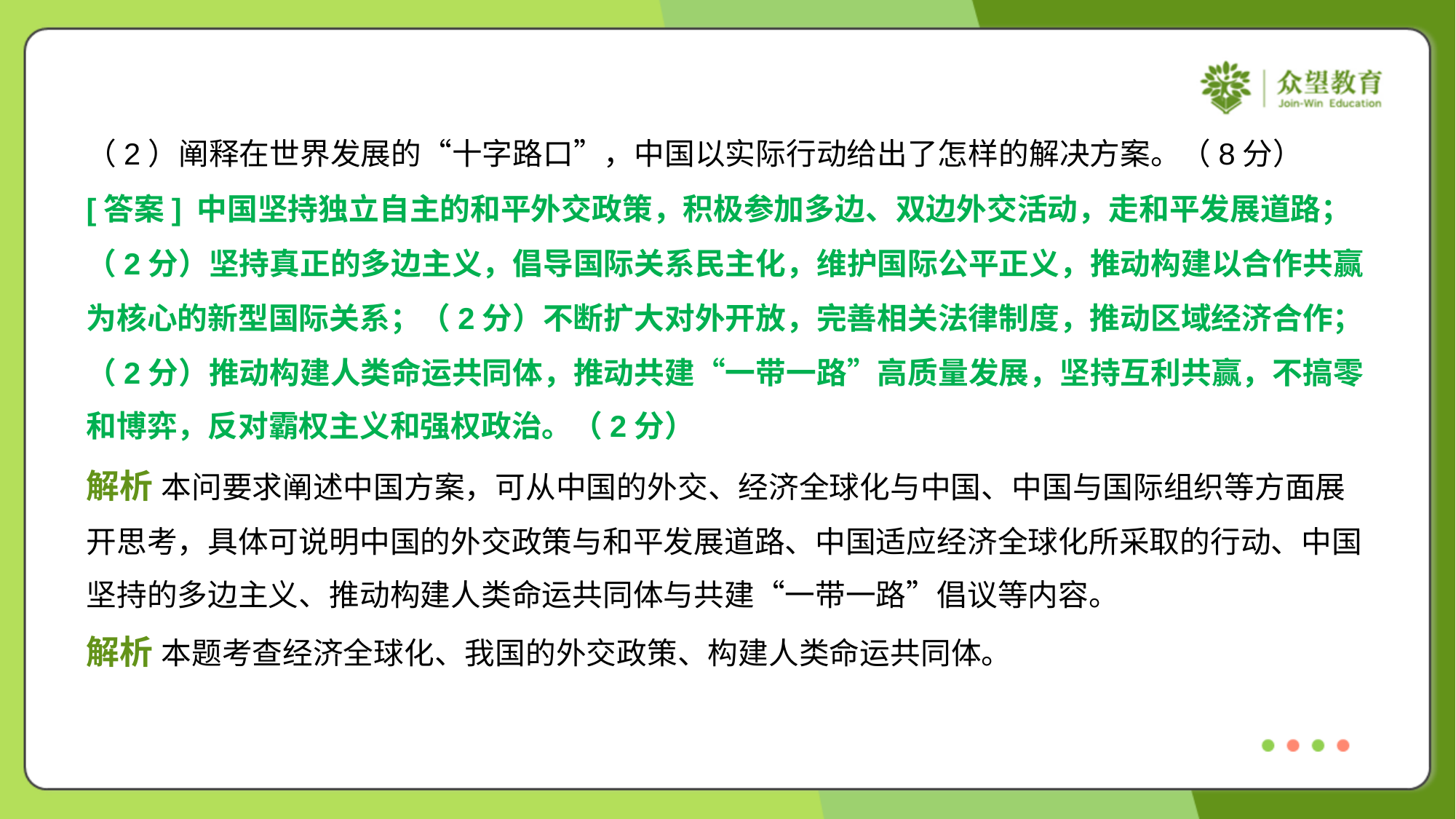

（2）阐释在世界发展的“十字路口”，中国以实际行动给出了怎样的解决方案。（8分）
[答案] 中国坚持独立自主的和平外交政策，积极参加多边、双边外交活动，走和平发展道路；
（2分）坚持真正的多边主义，倡导国际关系民主化，维护国际公平正义，推动构建以合作共赢
为核心的新型国际关系；（2分）不断扩大对外开放，完善相关法律制度，推动区域经济合作；
（2分）推动构建人类命运共同体，推动共建“一带一路”高质量发展，坚持互利共赢，不搞零
和博弈，反对霸权主义和强权政治。（2分）
解析 本问要求阐述中国方案，可从中国的外交、经济全球化与中国、中国与国际组织等方面展
开思考，具体可说明中国的外交政策与和平发展道路、中国适应经济全球化所采取的行动、中国
坚持的多边主义、推动构建人类命运共同体与共建“一带一路”倡议等内容。
解析 本题考查经济全球化、我国的外交政策、构建人类命运共同体。